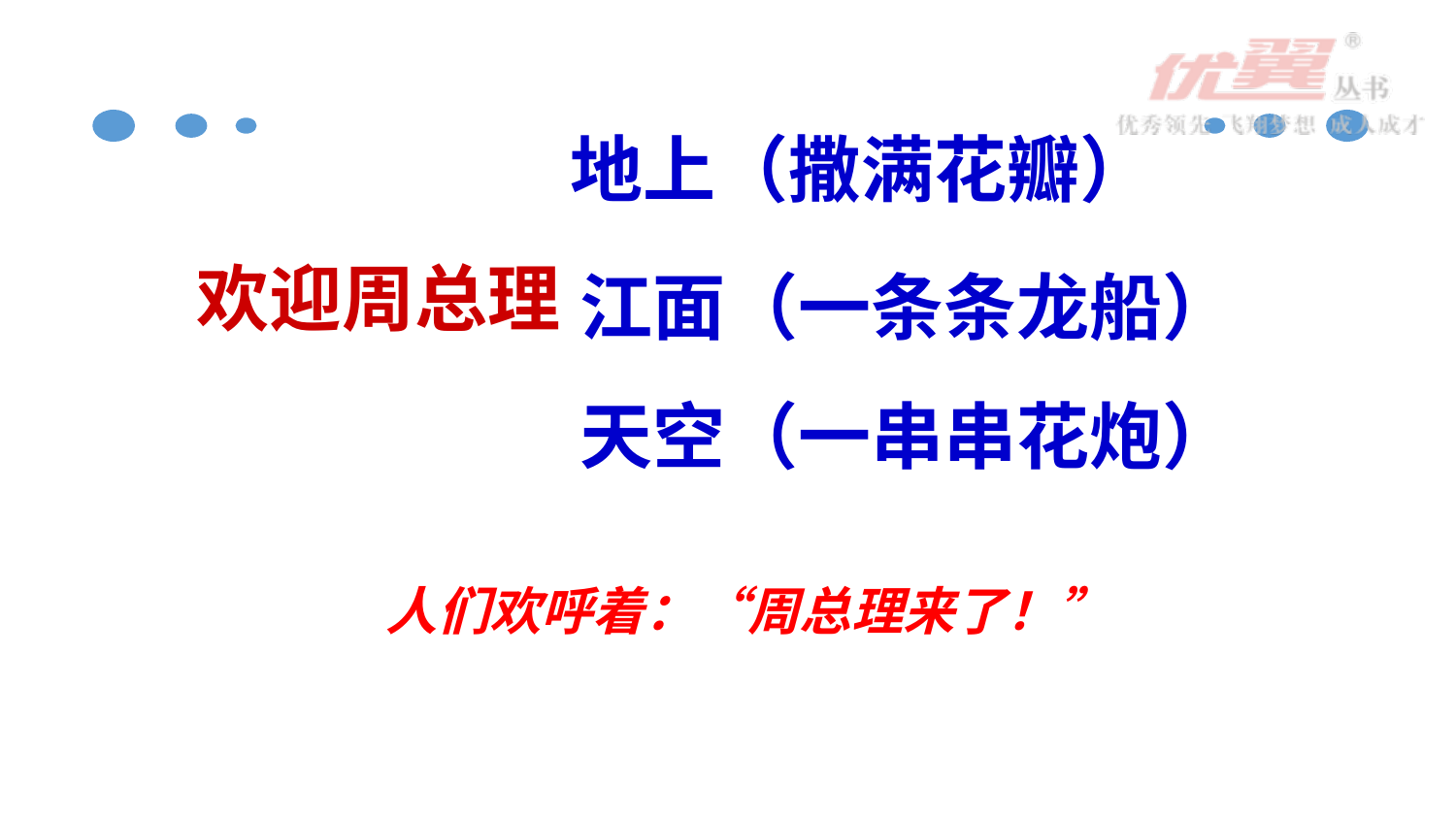

地上（撒满花瓣）
欢迎周总理
江面（一条条龙船）
天空（一串串花炮）
人们欢呼着：“周总理来了！”